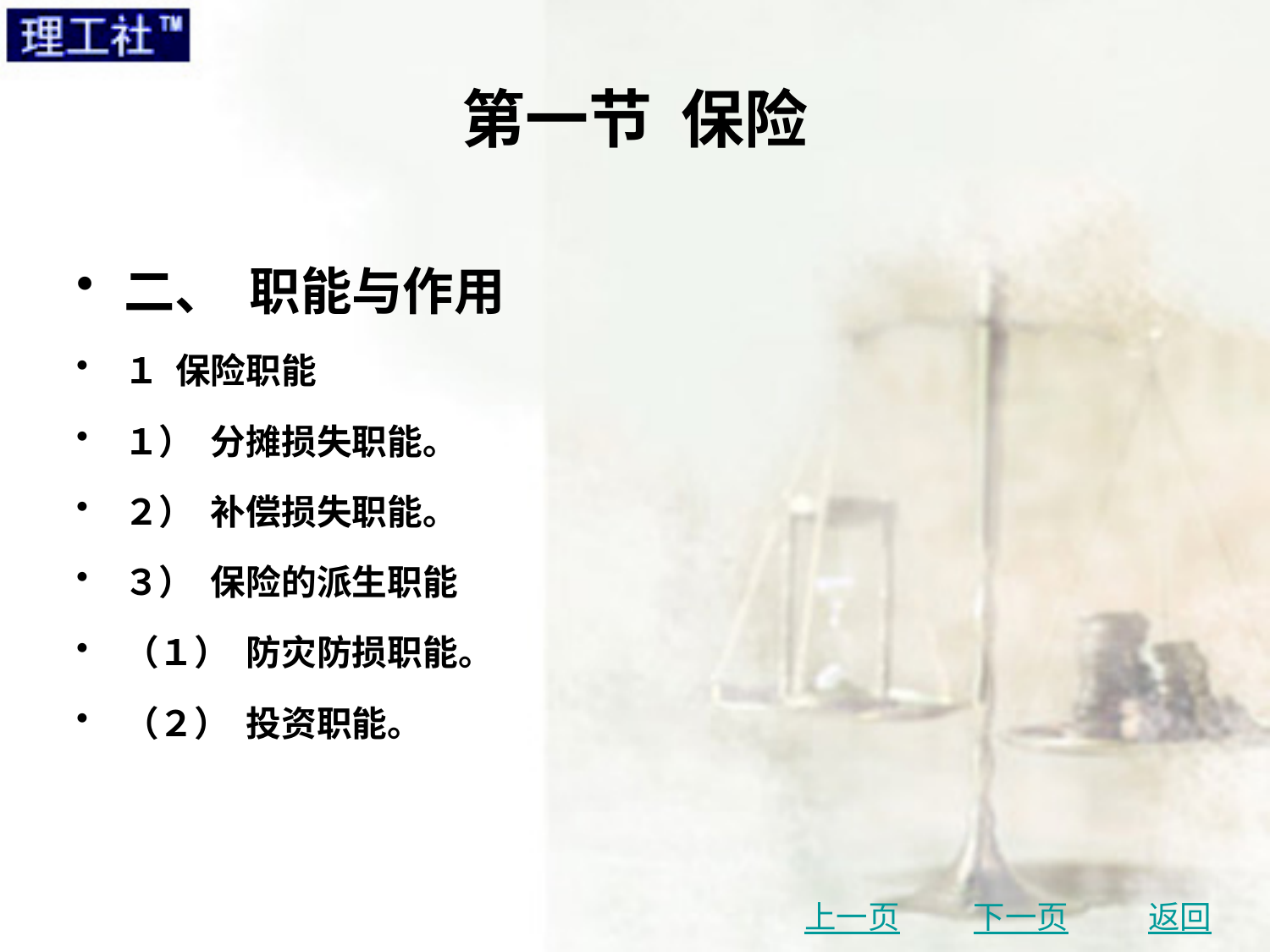

# 第一节  保险
二、  职能与作用
１  保险职能
１）  分摊损失职能。
２）  补偿损失职能。
３）  保险的派生职能
（１）  防灾防损职能。
（２）  投资职能。

上一页
下一页
返回